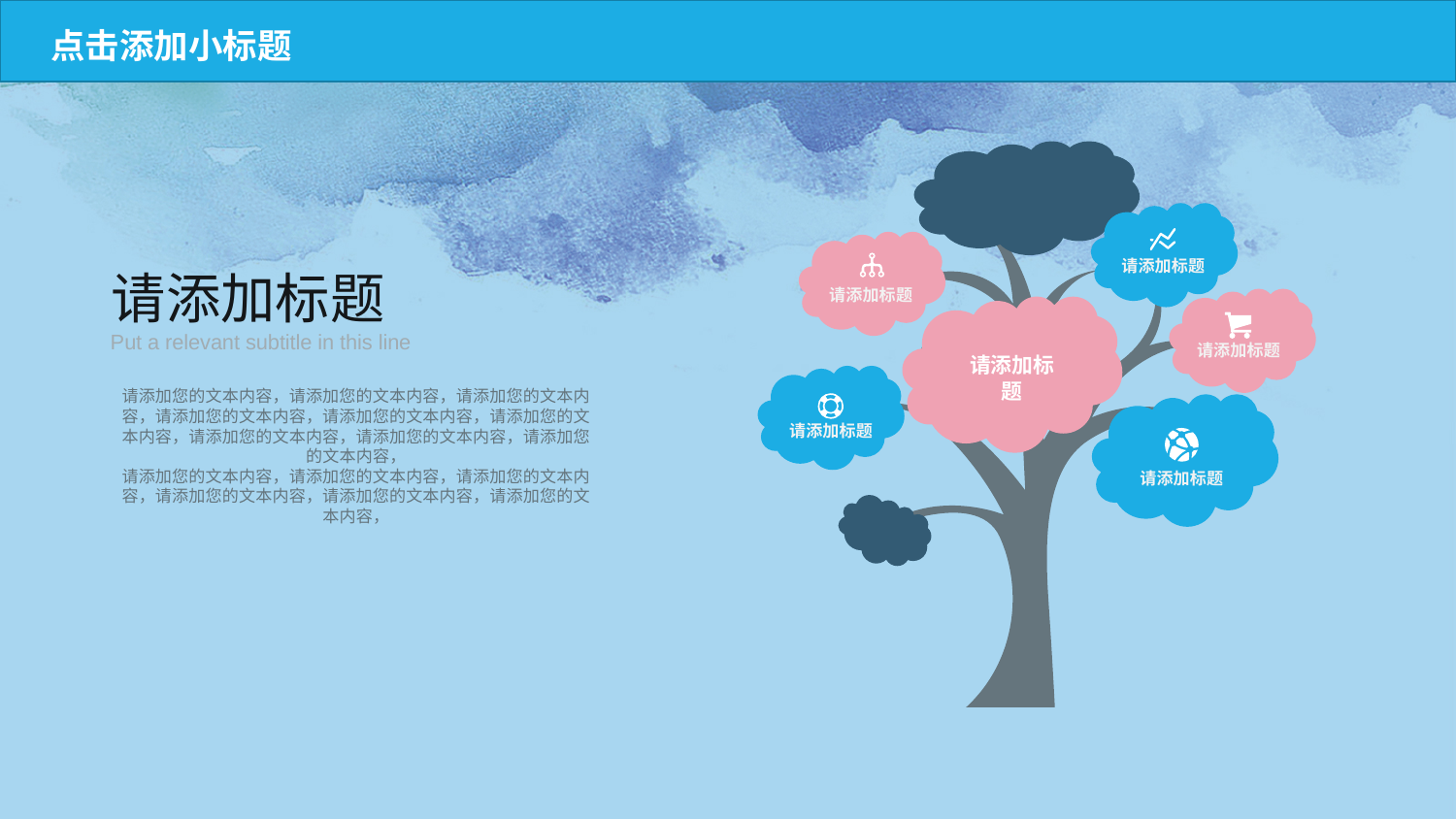

点击添加小标题

请添加标题

请添加标题
请添加标题

请添加标题

请添加标题
Put a relevant subtitle in this line

请添加标题
请添加您的文本内容，请添加您的文本内容，请添加您的文本内容，请添加您的文本内容，请添加您的文本内容，请添加您的文本内容，请添加您的文本内容，请添加您的文本内容，请添加您的文本内容，
请添加您的文本内容，请添加您的文本内容，请添加您的文本内容，请添加您的文本内容，请添加您的文本内容，请添加您的文本内容，

请添加标题